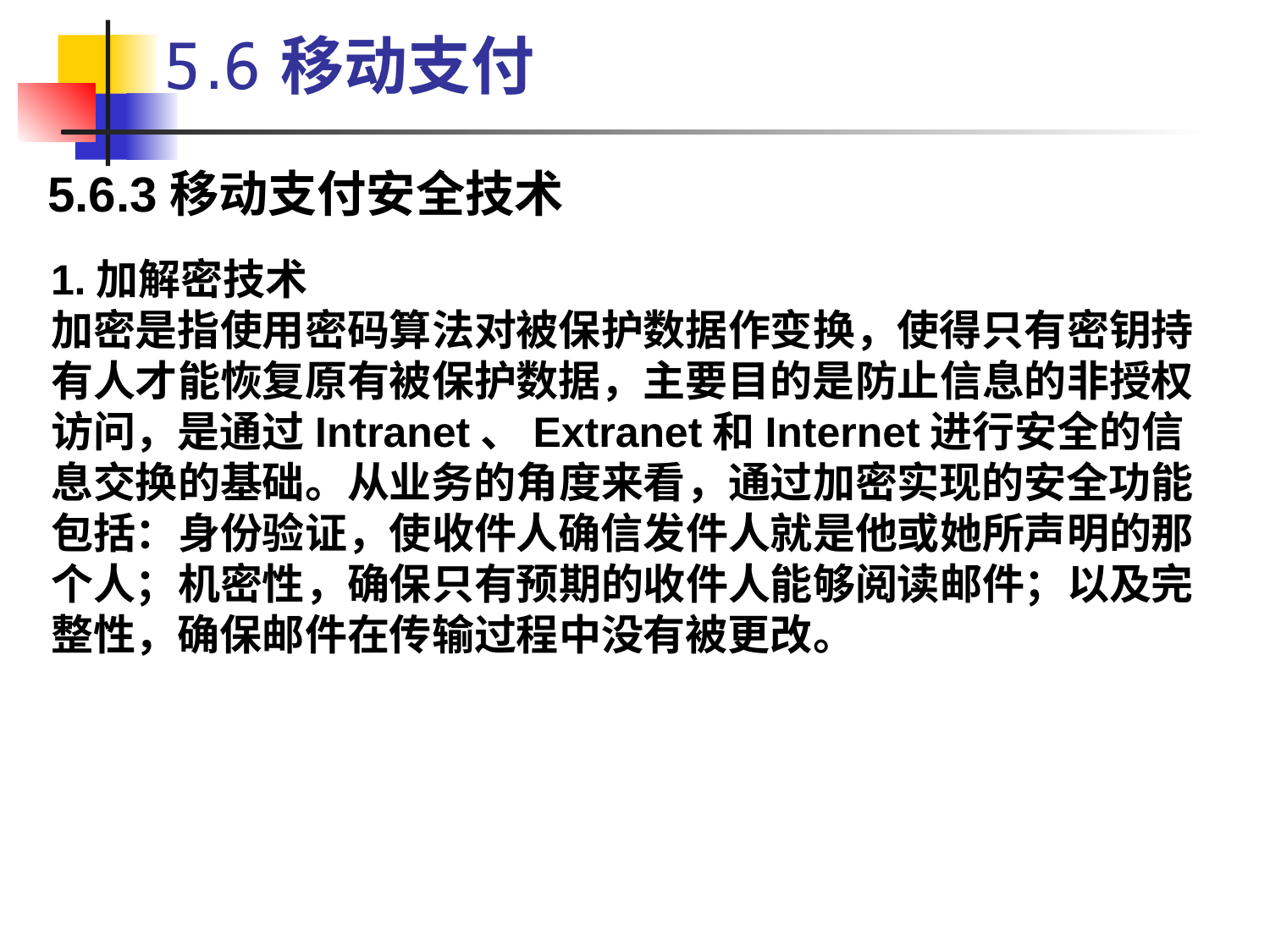

5.6移动支付
5.6.3移动支付安全技术
1.加解密技术
加密是指使用密码算法对被保护数据作变换，使得只有密钥持有人才能恢复原有被保护数据，主要目的是防止信息的非授权访问，是通过Intranet、Extranet和Internet进行安全的信息交换的基础。从业务的角度来看，通过加密实现的安全功能包括：身份验证，使收件人确信发件人就是他或她所声明的那个人；机密性，确保只有预期的收件人能够阅读邮件；以及完整性，确保邮件在传输过程中没有被更改。